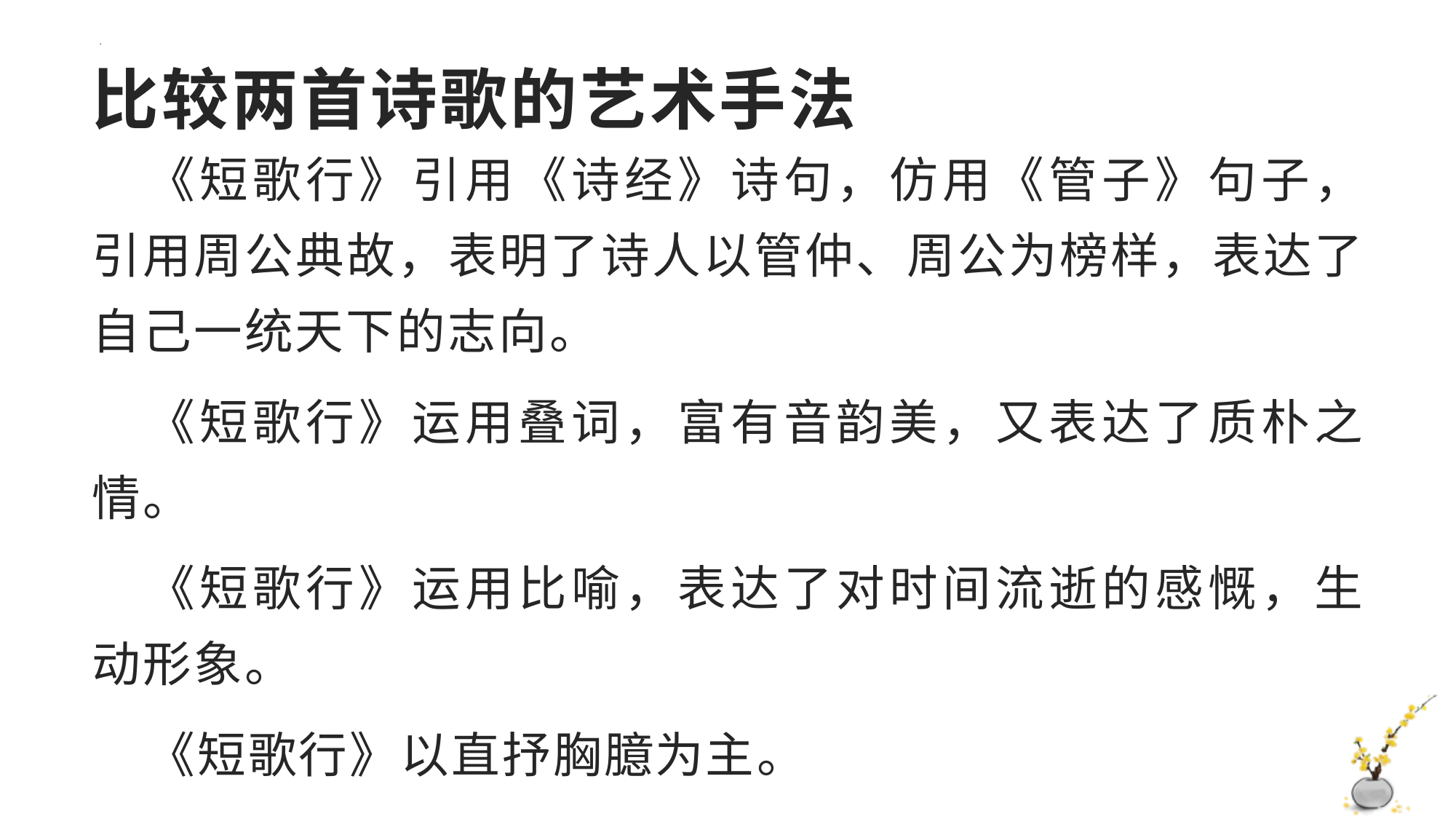

# 比较两首诗歌的艺术手法
《短歌行》引用《诗经》诗句，仿用《管子》句子，引用周公典故，表明了诗人以管仲、周公为榜样，表达了自己一统天下的志向。
《短歌行》运用叠词，富有音韵美，又表达了质朴之情。
《短歌行》运用比喻，表达了对时间流逝的感慨，生动形象。
《短歌行》以直抒胸臆为主。